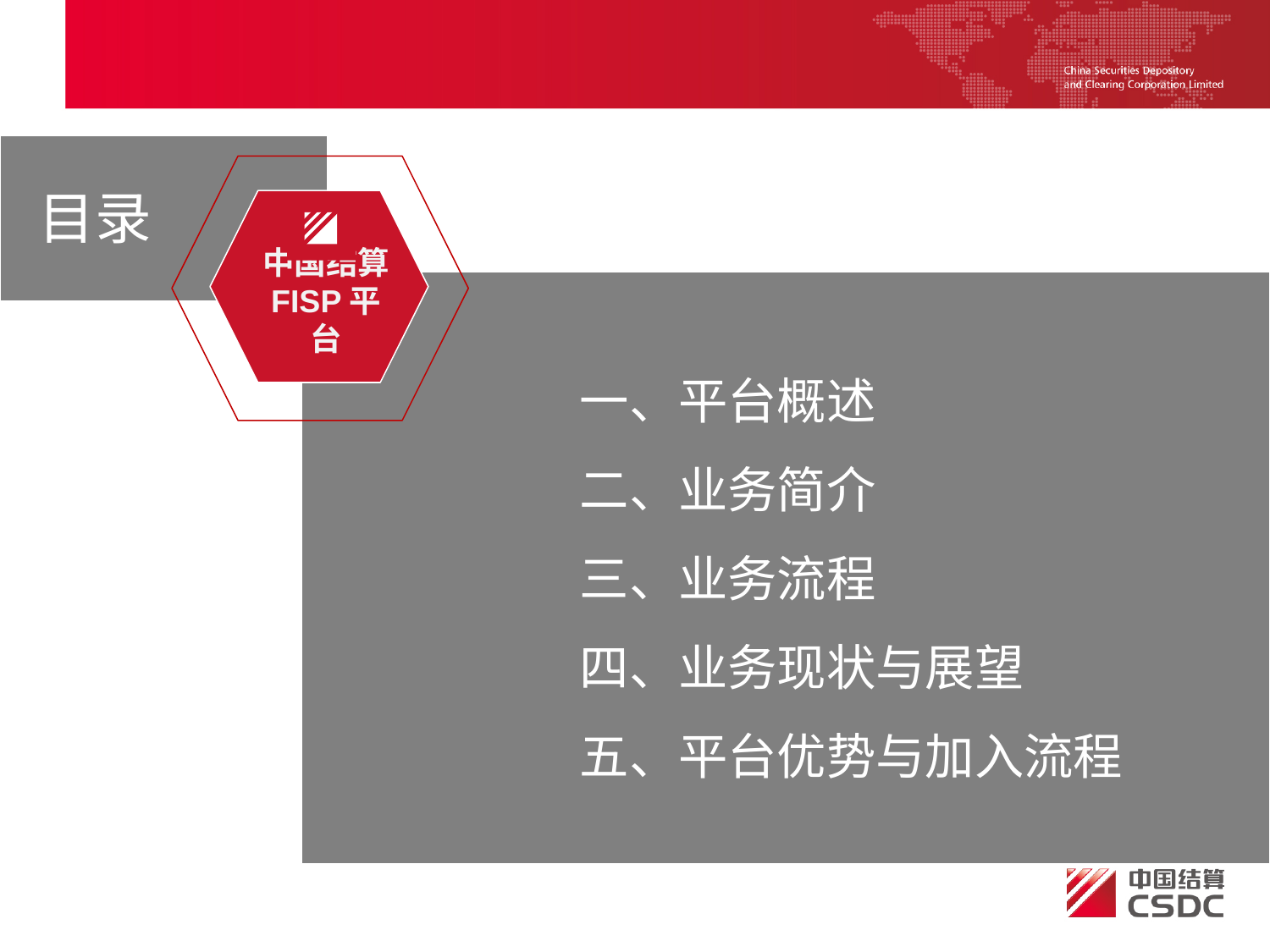

目录

中国结算
FISP平台

一、平台概述
二、业务简介
三、业务流程
四、业务现状与展望
五、平台优势与加入流程